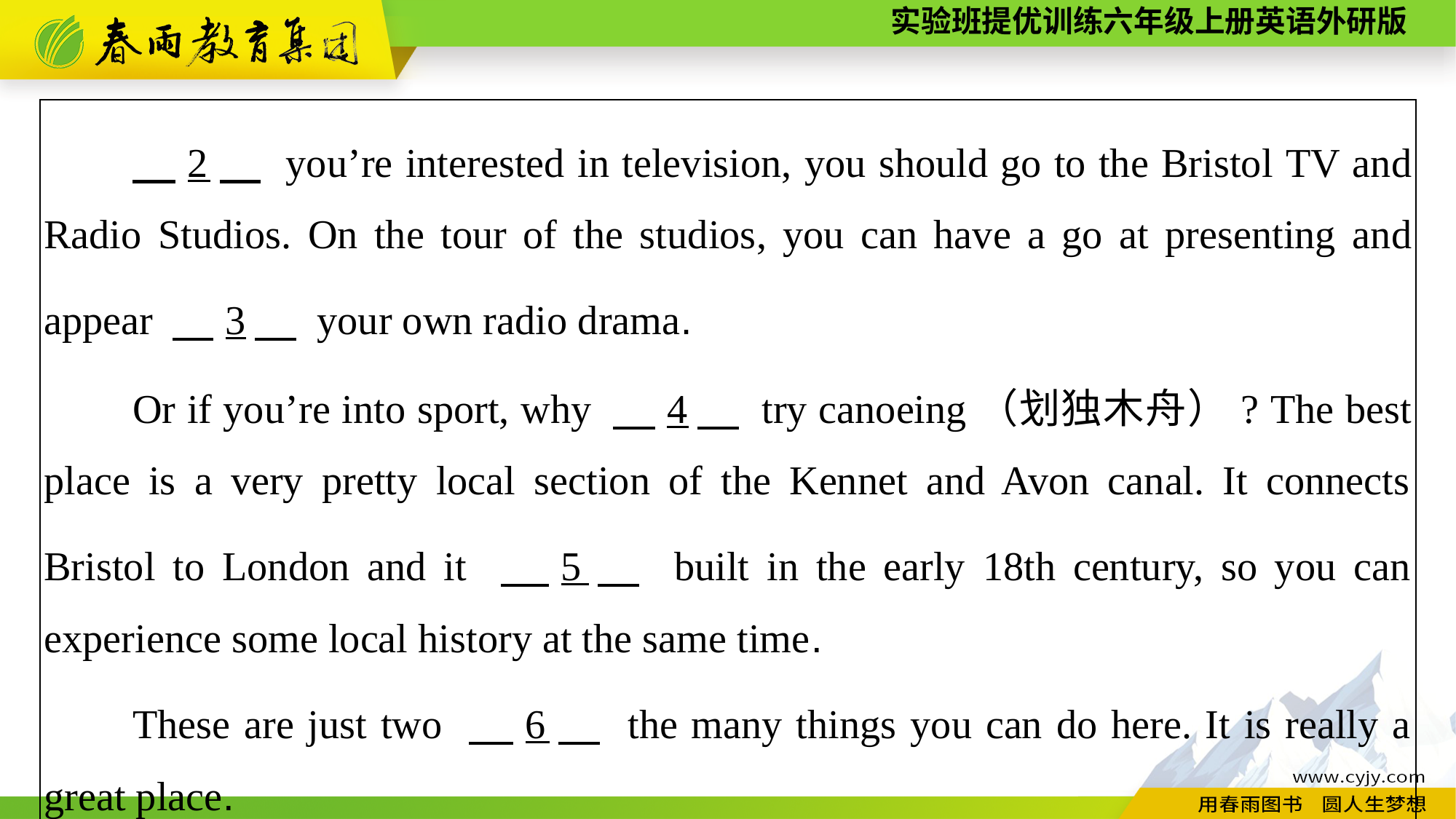

| 2　 you’re interested in television, you should go to the Bristol TV and Radio Studios. On the tour of the studios, you can have a go at presenting and appear 　3　 your own radio drama. Or if you’re into sport, why 　4　 try canoeing（划独木舟）? The best place is a very pretty local section of the Kennet and Avon canal. It connects Bristol to London and it 　5　 built in the early 18th century, so you can experience some local history at the same time. These are just two 　6　 the many things you can do here. It is really a great place. |
| --- |